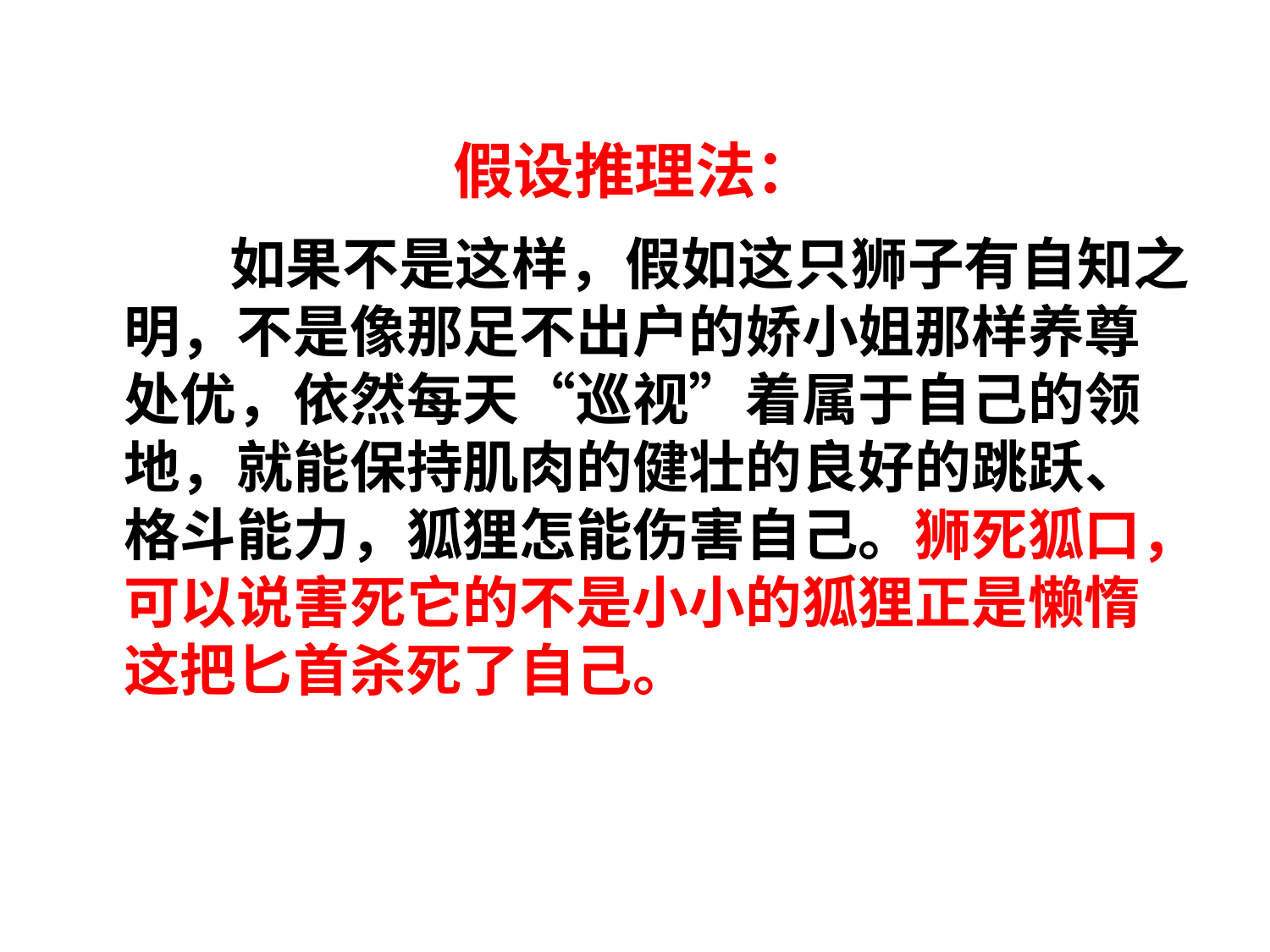

# 假设推理法：
           如果不是这样，假如这只狮子有自知之明，不是像那足不出户的娇小姐那样养尊处优，依然每天“巡视”着属于自己的领地，就能保持肌肉的健壮的良好的跳跃、格斗能力，狐狸怎能伤害自己。狮死狐口，可以说害死它的不是小小的狐狸正是懒惰这把匕首杀死了自己。